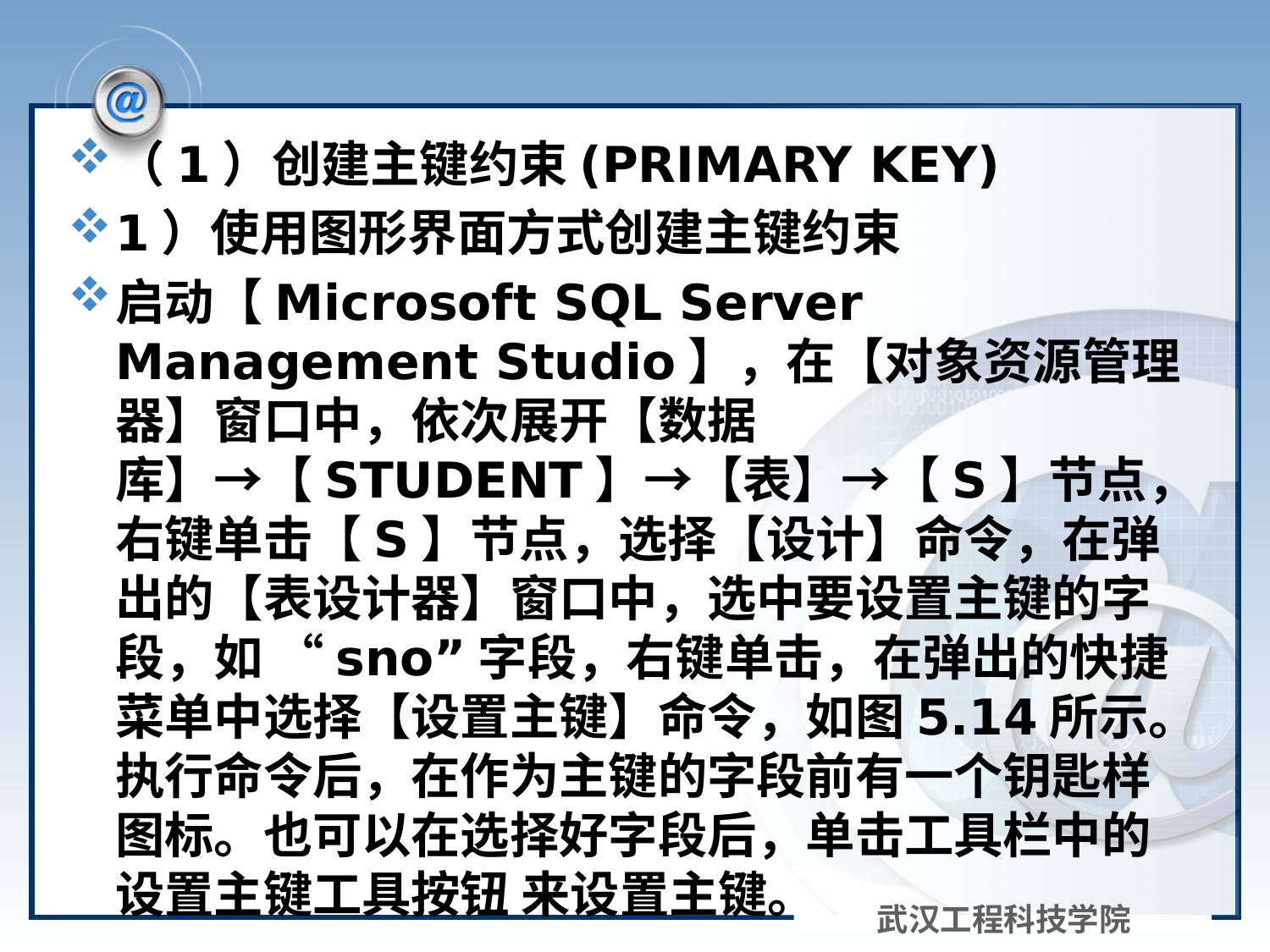

#
（1）创建主键约束(PRIMARY KEY)
1）使用图形界面方式创建主键约束
启动【Microsoft SQL Server Management Studio】，在【对象资源管理器】窗口中，依次展开【数据库】→【STUDENT】→【表】→【S】节点，右键单击【S】节点，选择【设计】命令，在弹出的【表设计器】窗口中，选中要设置主键的字段，如 “sno”字段，右键单击，在弹出的快捷菜单中选择【设置主键】命令，如图5.14所示。执行命令后，在作为主键的字段前有一个钥匙样图标。也可以在选择好字段后，单击工具栏中的设置主键工具按钮 来设置主键。

武汉工程科技学院